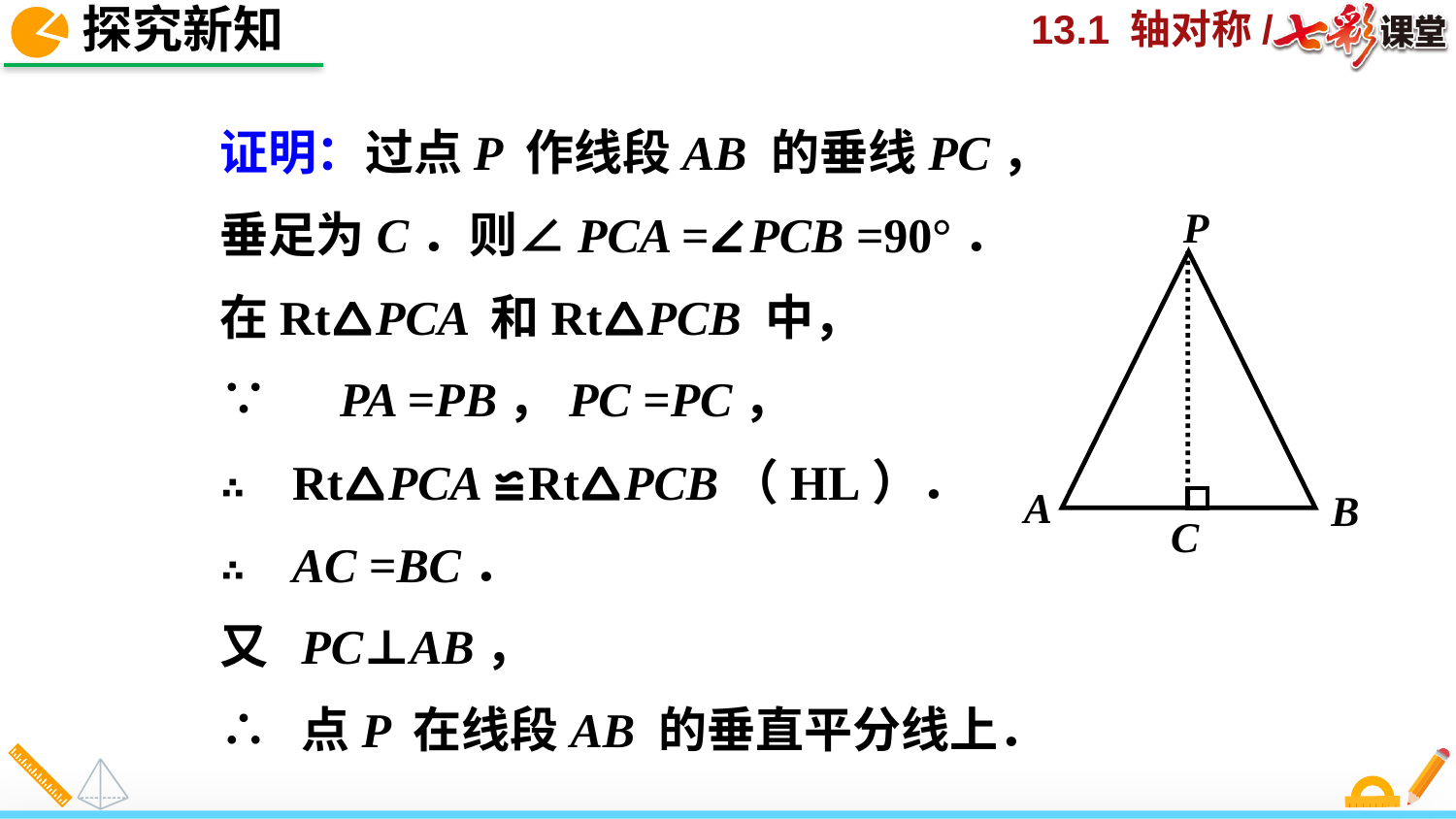

探究新知

证明：过点P 作线段AB 的垂线PC，
垂足为C．则∠PCA =∠PCB =90°．
在Rt△PCA 和Rt△PCB 中，
∵　PA =PB，PC =PC，
∴  Rt△PCA ≌Rt△PCB（HL）．
∴  AC =BC．
又  PC⊥AB，
∴  点P 在线段AB 的垂直平分线上．
P

A
B

C